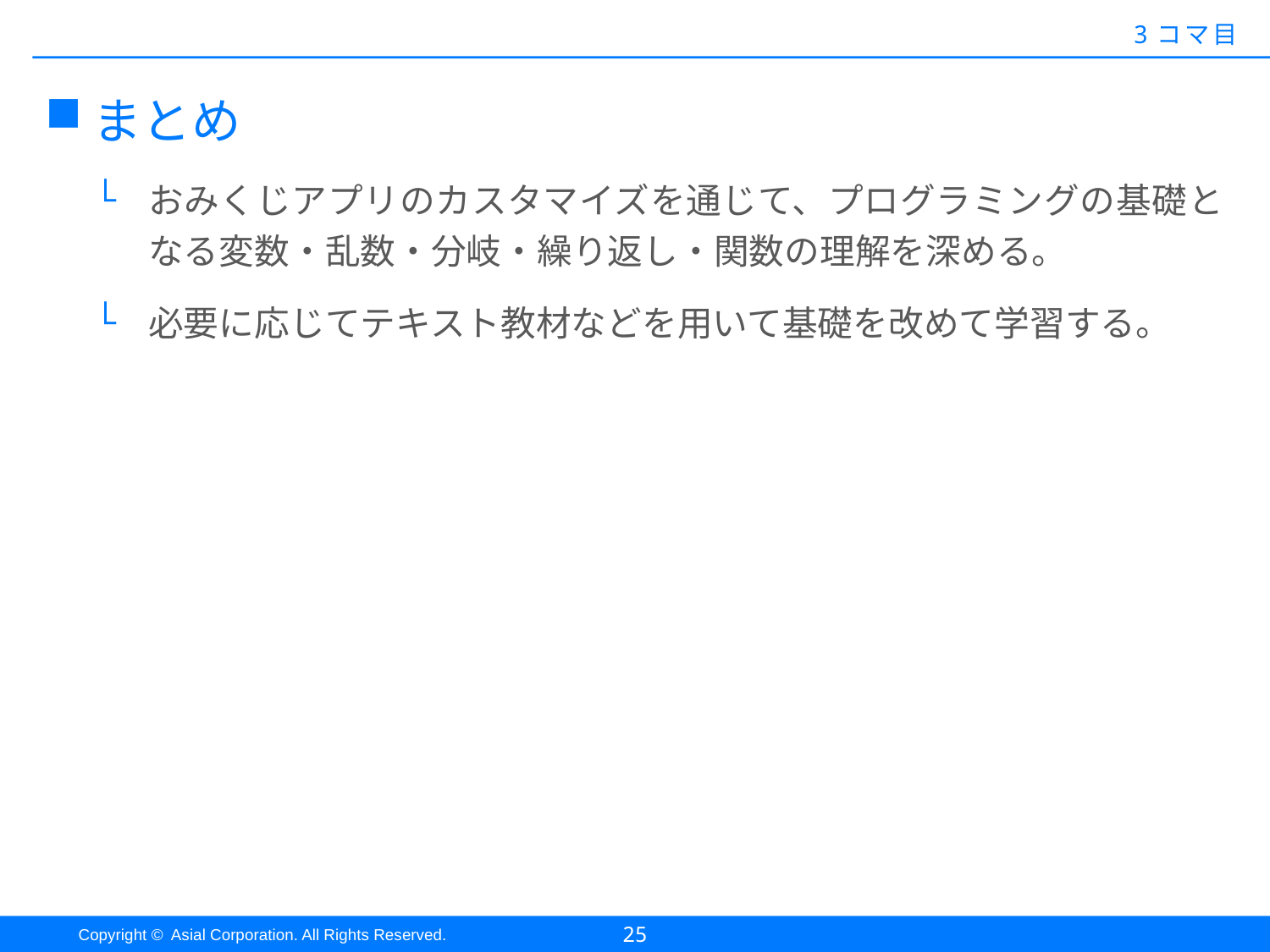

#
3コマ目
まとめ
おみくじアプリのカスタマイズを通じて、プログラミングの基礎となる変数・乱数・分岐・繰り返し・関数の理解を深める。
必要に応じてテキスト教材などを用いて基礎を改めて学習する。
25